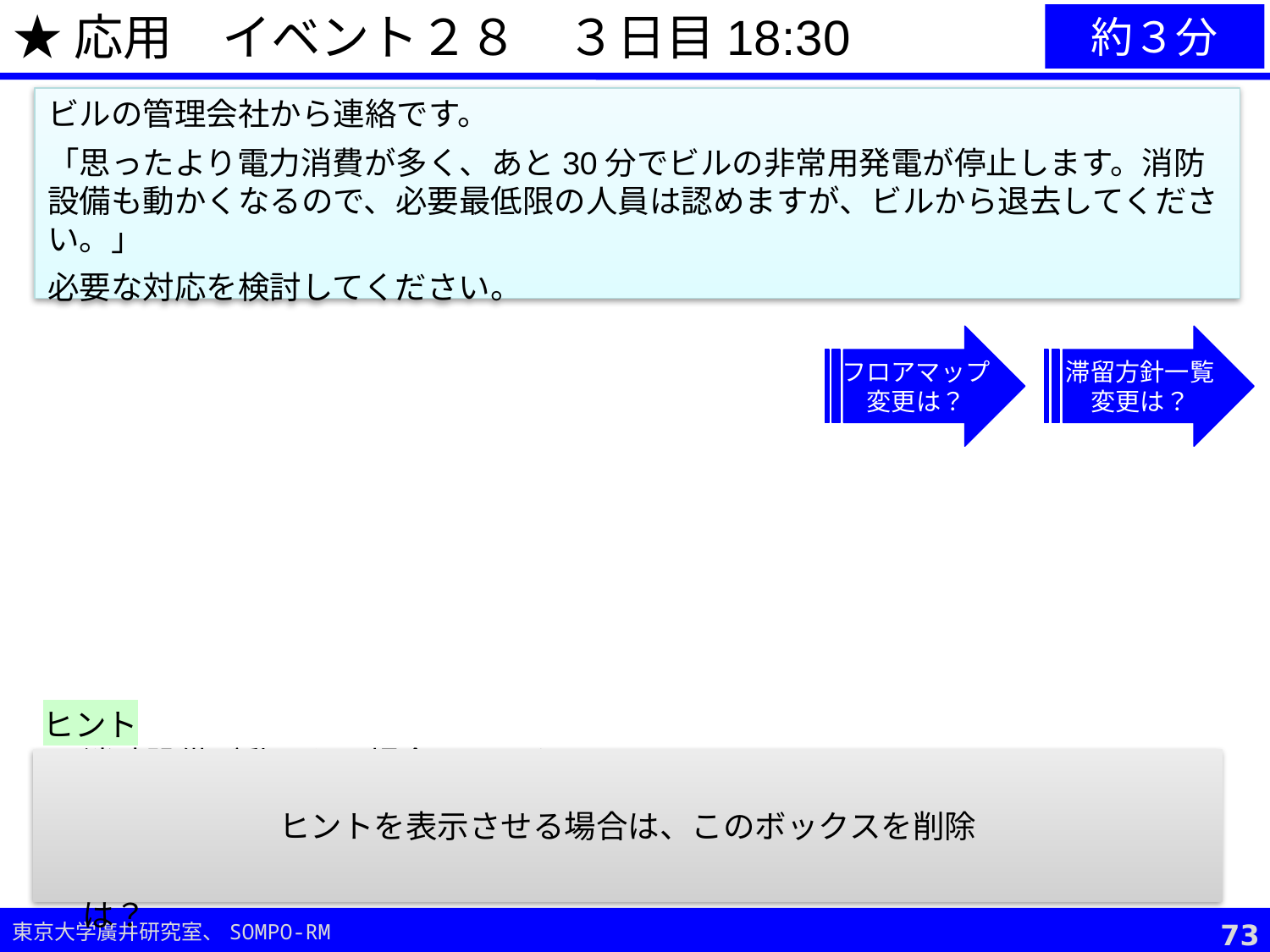

★応用　イベント２８　３日目18:30
約３分
ビルの管理会社から連絡です。
「思ったより電力消費が多く、あと30分でビルの非常用発電が停止します。消防設備も動かくなるので、必要最低限の人員は認めますが、ビルから退去してください。」
必要な対応を検討してください。
フロアマップ
変更は？
滞留方針一覧
変更は？
ヒント
消防設備が動かない場合のリスクは？
他に滞在できそうな場所は？
従業員を移動させる場合の条件、段取りは？
電源喪失に備え、何か準備することは？従業員を残す場合、気を付けるべき点は？
ヒントを表示させる場合は、このボックスを削除
73